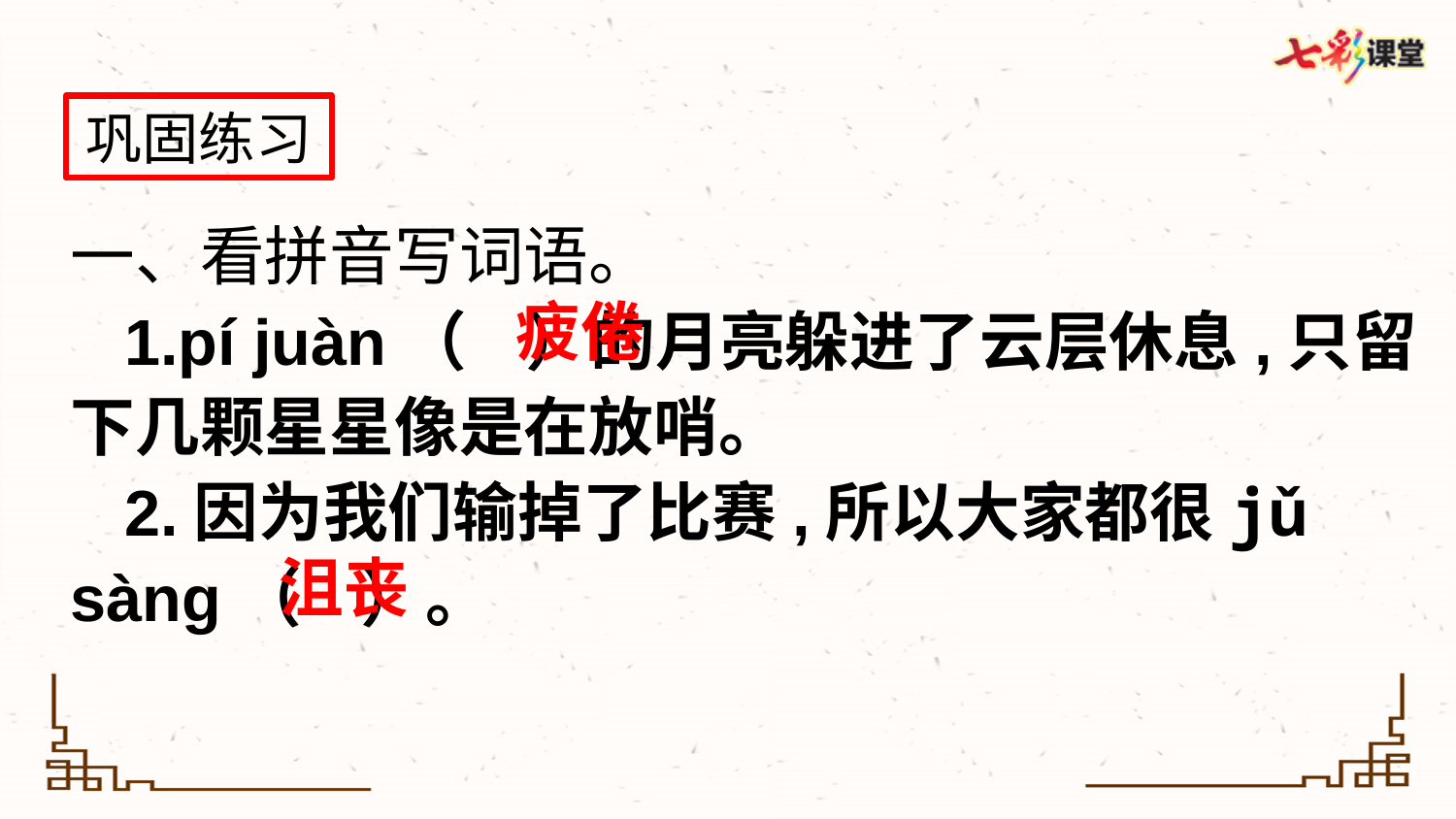

巩固练习
一、看拼音写词语。
   1.pí juàn（    ）的月亮躲进了云层休息,只留下几颗星星像是在放哨。
   2.因为我们输掉了比赛,所以大家都很jǔ sàng（    ）。
疲倦
沮丧